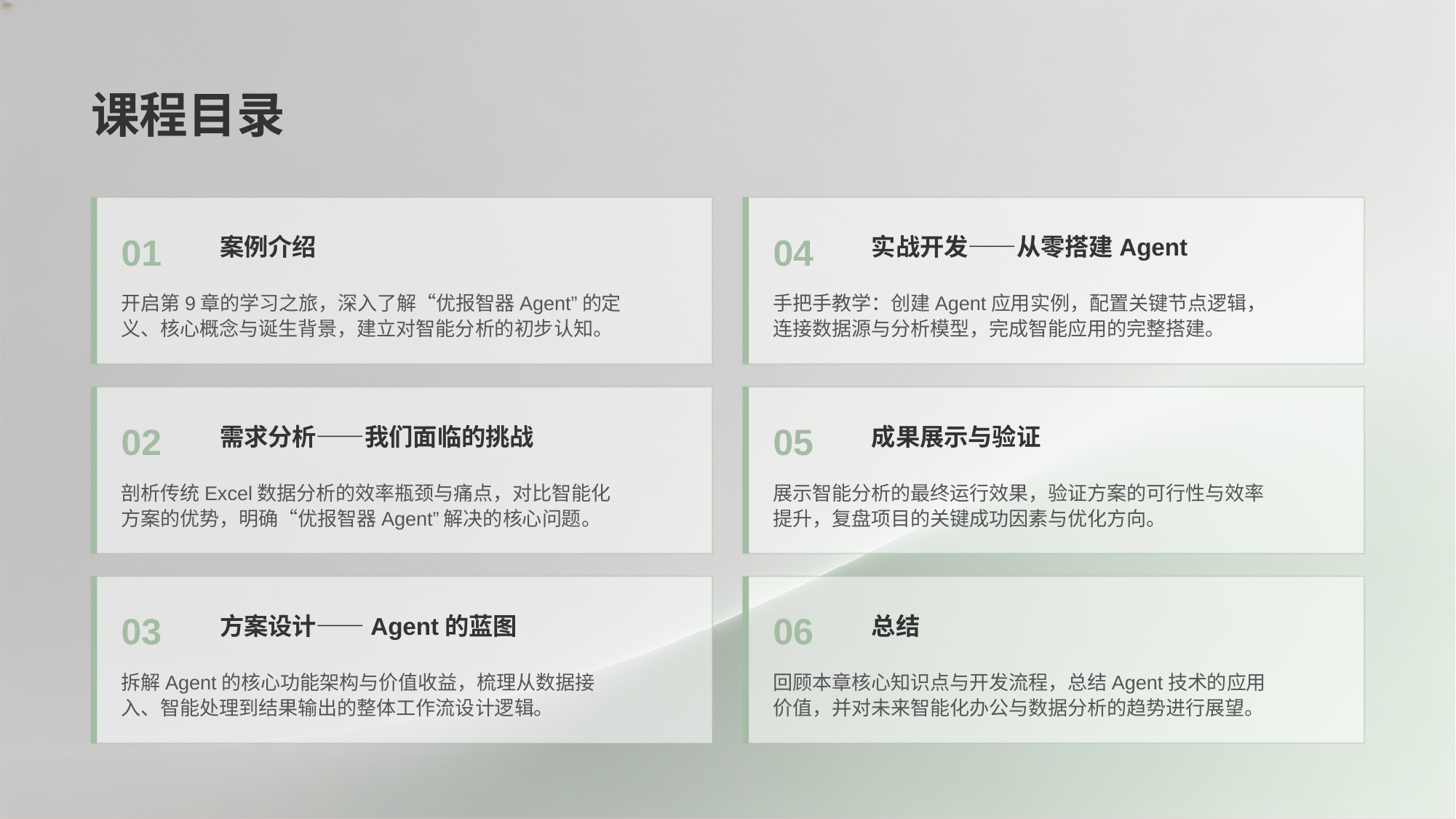

课程目录

01
04
案例介绍
实战开发——从零搭建Agent
开启第9章的学习之旅，深入了解“优报智器Agent”的定义、核心概念与诞生背景，建立对智能分析的初步认知。
手把手教学：创建Agent应用实例，配置关键节点逻辑，连接数据源与分析模型，完成智能应用的完整搭建。

02
05
需求分析——我们面临的挑战
成果展示与验证
剖析传统Excel数据分析的效率瓶颈与痛点，对比智能化方案的优势，明确“优报智器Agent”解决的核心问题。
展示智能分析的最终运行效果，验证方案的可行性与效率提升，复盘项目的关键成功因素与优化方向。

03
06
方案设计——Agent的蓝图
总结
拆解Agent的核心功能架构与价值收益，梳理从数据接入、智能处理到结果输出的整体工作流设计逻辑。
回顾本章核心知识点与开发流程，总结Agent技术的应用价值，并对未来智能化办公与数据分析的趋势进行展望。